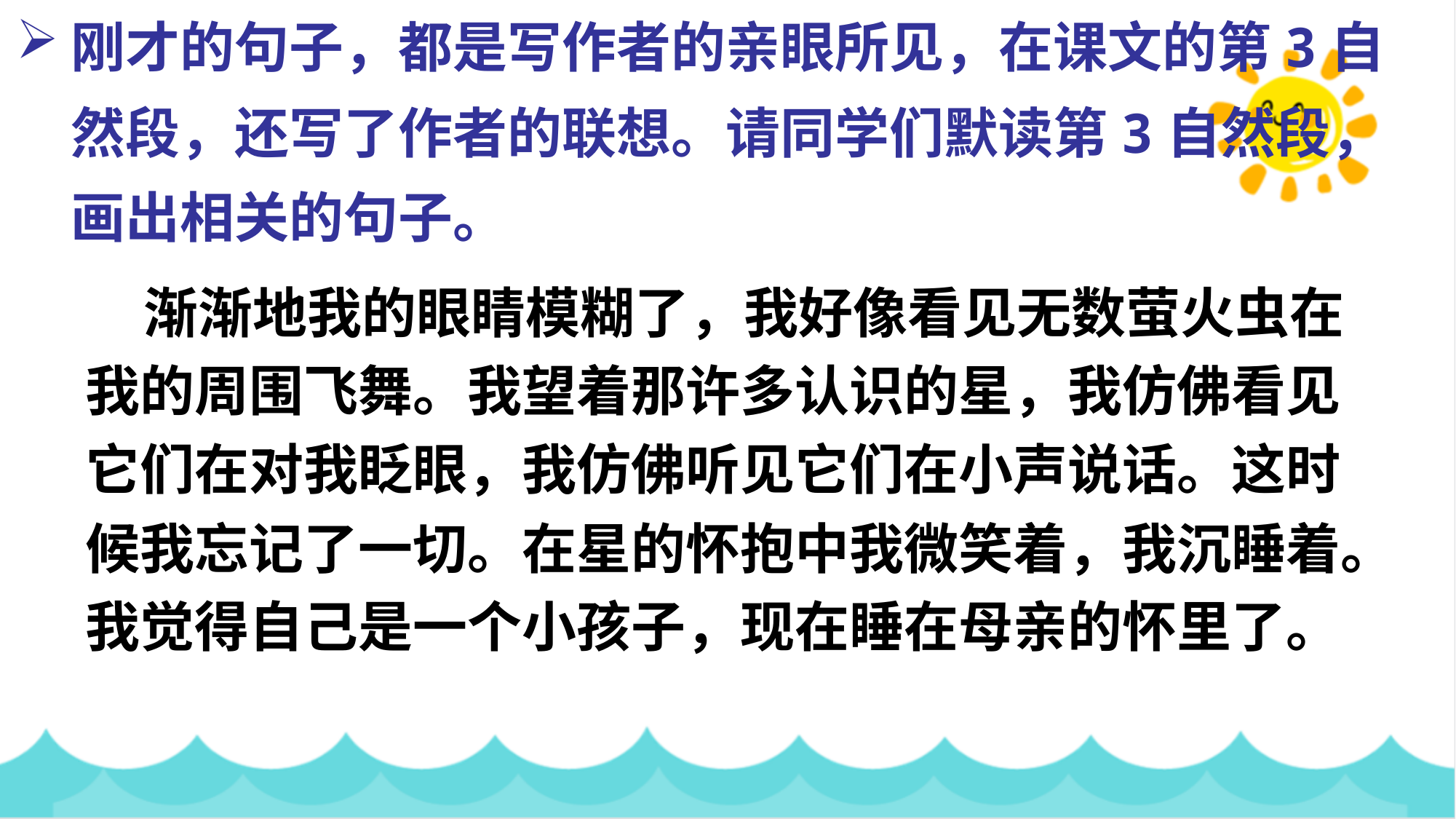

刚才的句子，都是写作者的亲眼所见，在课文的第3自然段，还写了作者的联想。请同学们默读第3自然段，画出相关的句子。
     渐渐地我的眼睛模糊了，我好像看见无数萤火虫在我的周围飞舞。我望着那许多认识的星，我仿佛看见它们在对我眨眼，我仿佛听见它们在小声说话。这时候我忘记了一切。在星的怀抱中我微笑着，我沉睡着。我觉得自己是一个小孩子，现在睡在母亲的怀里了。